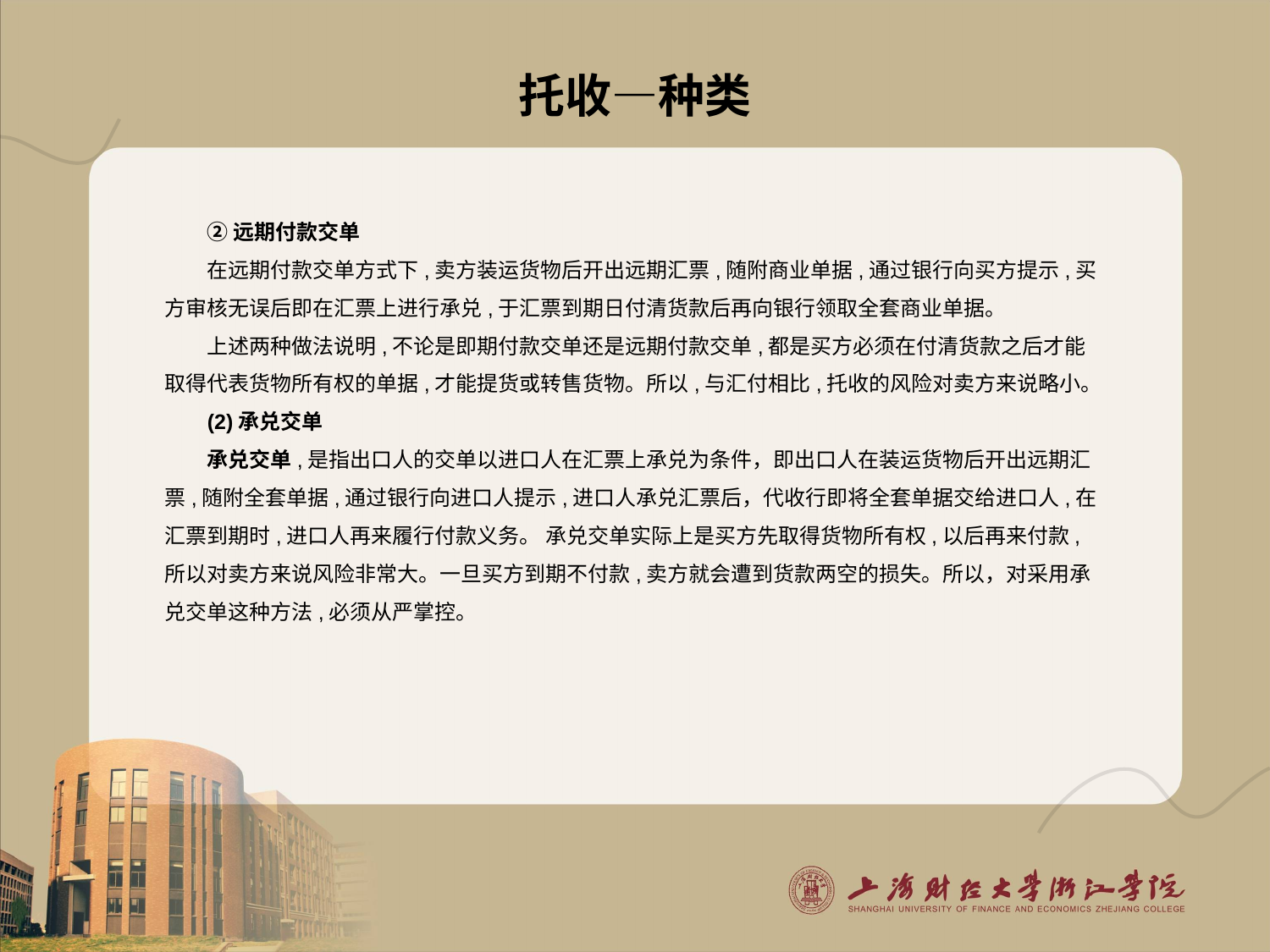

# 托收—种类
②远期付款交单
在远期付款交单方式下,卖方装运货物后开出远期汇票,随附商业单据,通过银行向买方提示,买方审核无误后即在汇票上进行承兑,于汇票到期日付清货款后再向银行领取全套商业单据。
上述两种做法说明,不论是即期付款交单还是远期付款交单,都是买方必须在付清货款之后才能取得代表货物所有权的单据,才能提货或转售货物。所以,与汇付相比,托收的风险对卖方来说略小。
(2)承兑交单
承兑交单,是指出口人的交单以进口人在汇票上承兑为条件，即出口人在装运货物后开出远期汇票,随附全套单据,通过银行向进口人提示,进口人承兑汇票后，代收行即将全套单据交给进口人,在汇票到期时,进口人再来履行付款义务。 承兑交单实际上是买方先取得货物所有权,以后再来付款,所以对卖方来说风险非常大。一旦买方到期不付款,卖方就会遭到货款两空的损失。所以，对采用承兑交单这种方法,必须从严掌控。